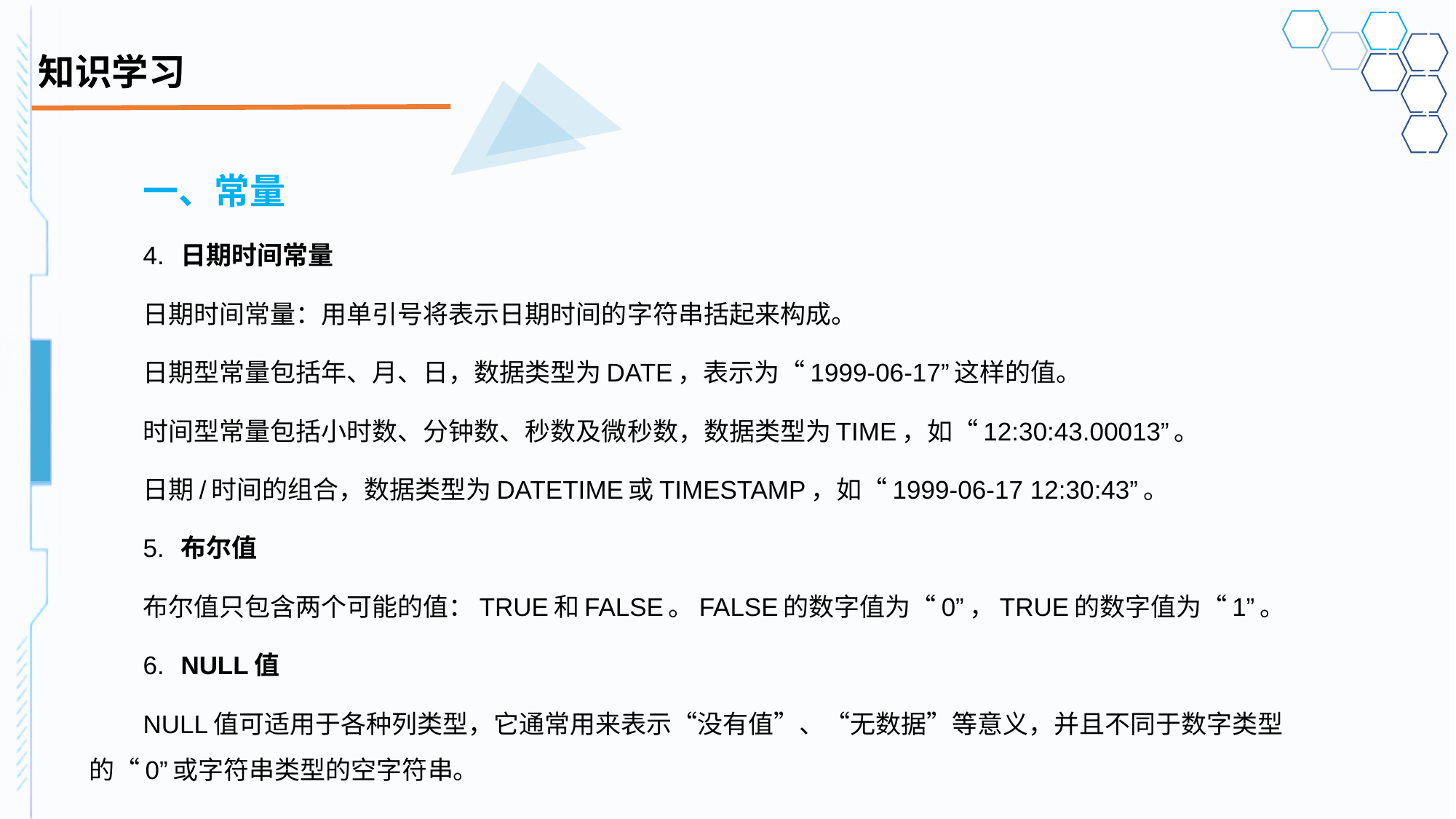

# 知识学习

一、常量
4.	日期时间常量
日期时间常量：用单引号将表示日期时间的字符串括起来构成。
日期型常量包括年、月、日，数据类型为DATE，表示为“1999-06-17”这样的值。
时间型常量包括小时数、分钟数、秒数及微秒数，数据类型为TIME，如“12:30:43.00013”。
日期/时间的组合，数据类型为DATETIME或TIMESTAMP，如“1999-06-17 12:30:43”。
5.	布尔值
布尔值只包含两个可能的值：TRUE和FALSE。FALSE的数字值为“0”，TRUE的数字值为“1”。
6.	NULL值
NULL值可适用于各种列类型，它通常用来表示“没有值”、“无数据”等意义，并且不同于数字类型的“0”或字符串类型的空字符串。